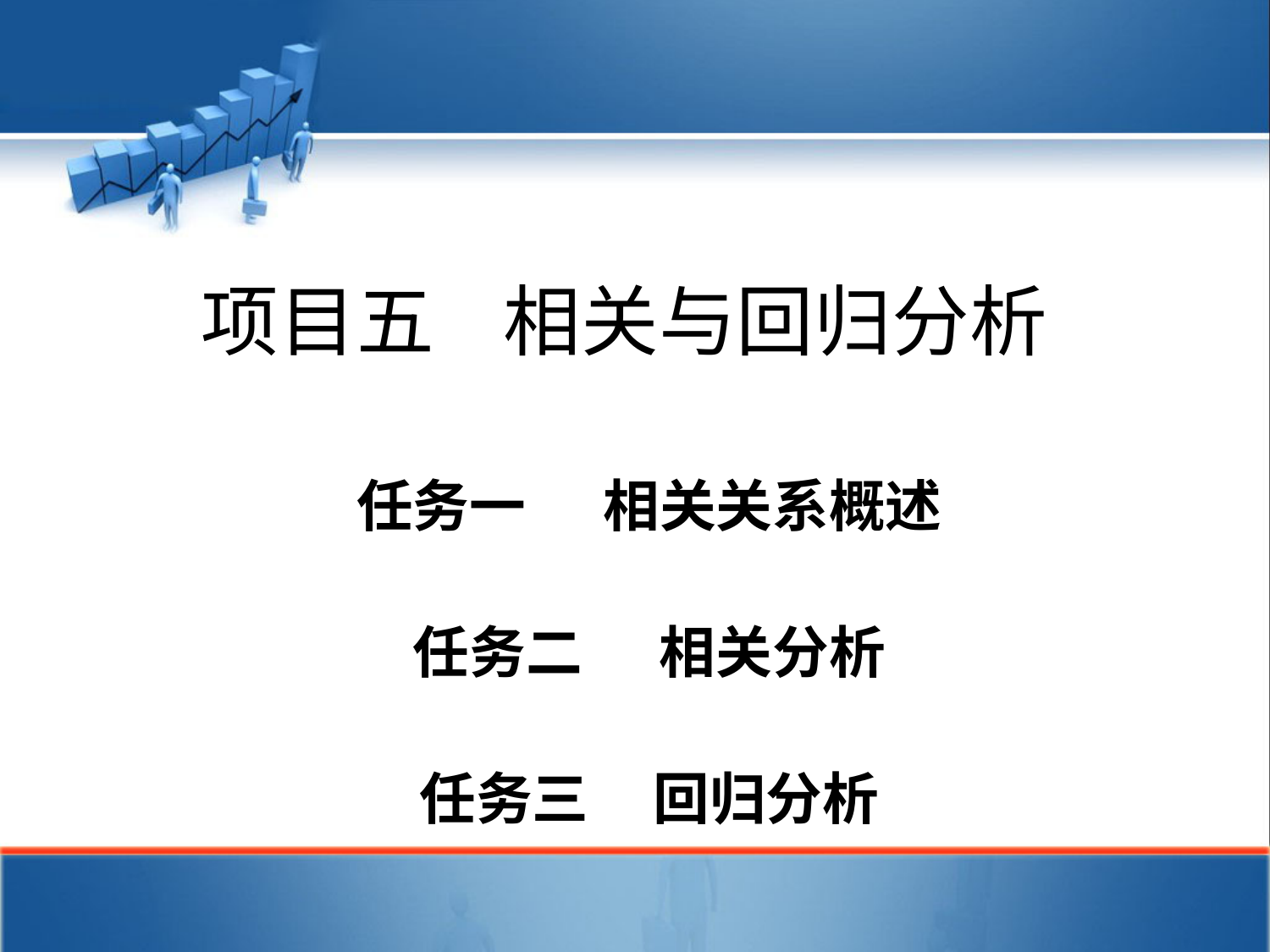

# 项目五    相关与回归分析
任务一      相关关系概述
任务二      相关分析
任务三     回归分析